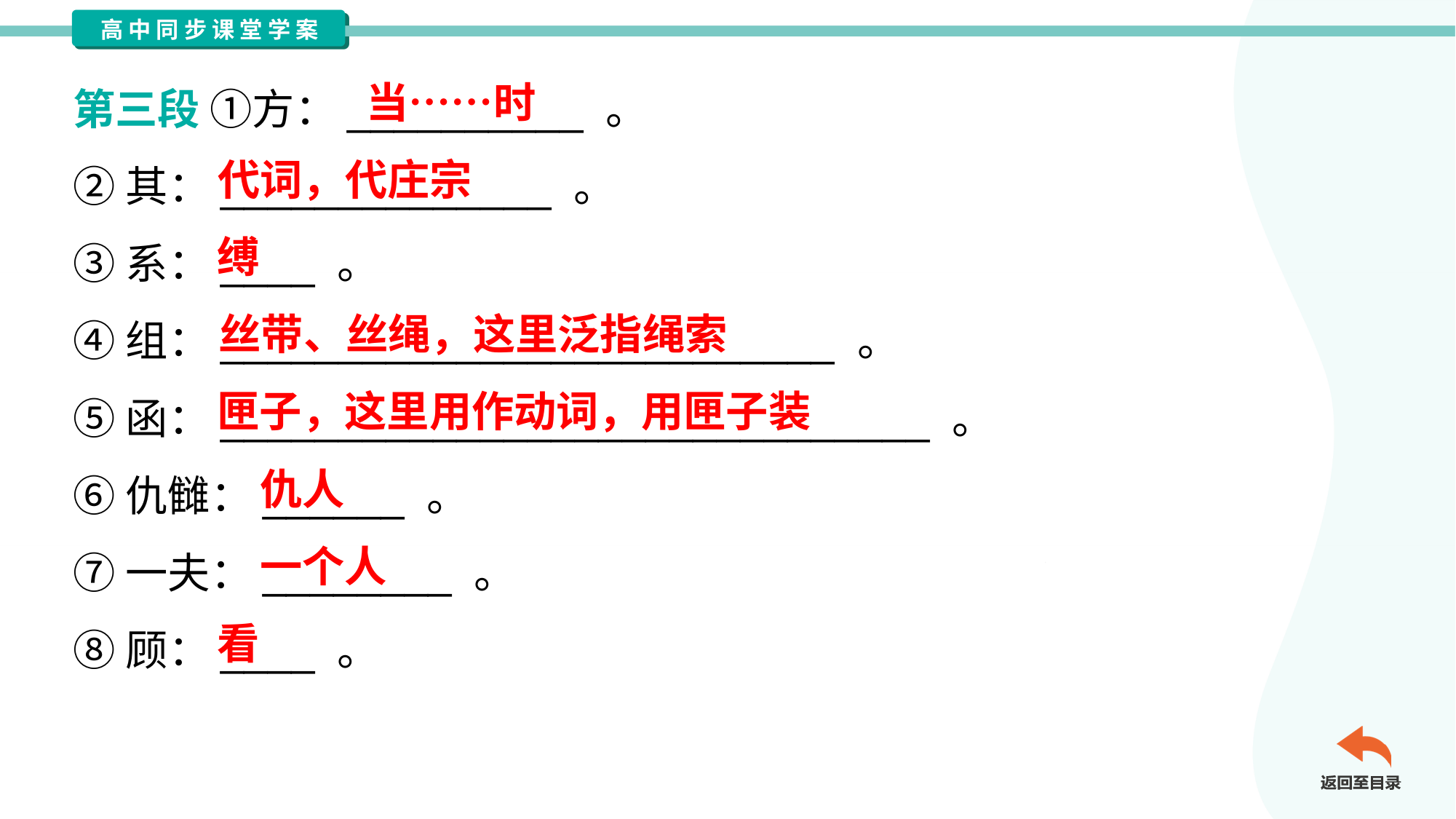

当……时
第三段 ①方：__________ 。
②其：______________ 。
③系：____ 。
④组：__________________________ 。
⑤函：______________________________ 。
⑥仇雠：______ 。
⑦一夫：________ 。
⑧顾：____ 。

代词，代庄宗
缚
丝带、丝绳，这里泛指绳索
匣子，这里用作动词，用匣子装
仇人
一个人
看